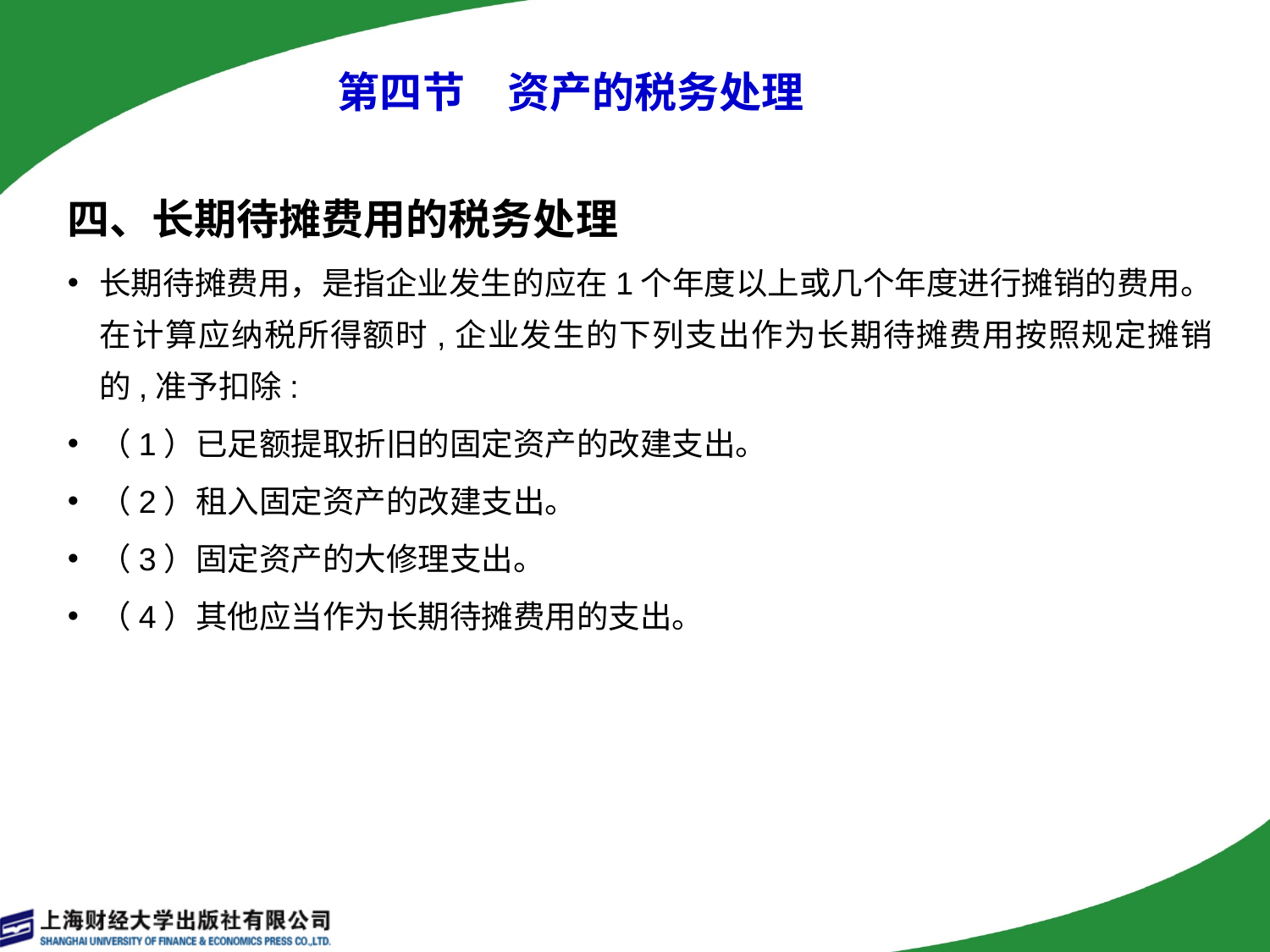

# 第四节　资产的税务处理
四、长期待摊费用的税务处理
长期待摊费用，是指企业发生的应在1个年度以上或几个年度进行摊销的费用。在计算应纳税所得额时,企业发生的下列支出作为长期待摊费用按照规定摊销的,准予扣除:
（1）已足额提取折旧的固定资产的改建支出。
（2）租入固定资产的改建支出。
（3）固定资产的大修理支出。
（4）其他应当作为长期待摊费用的支出。